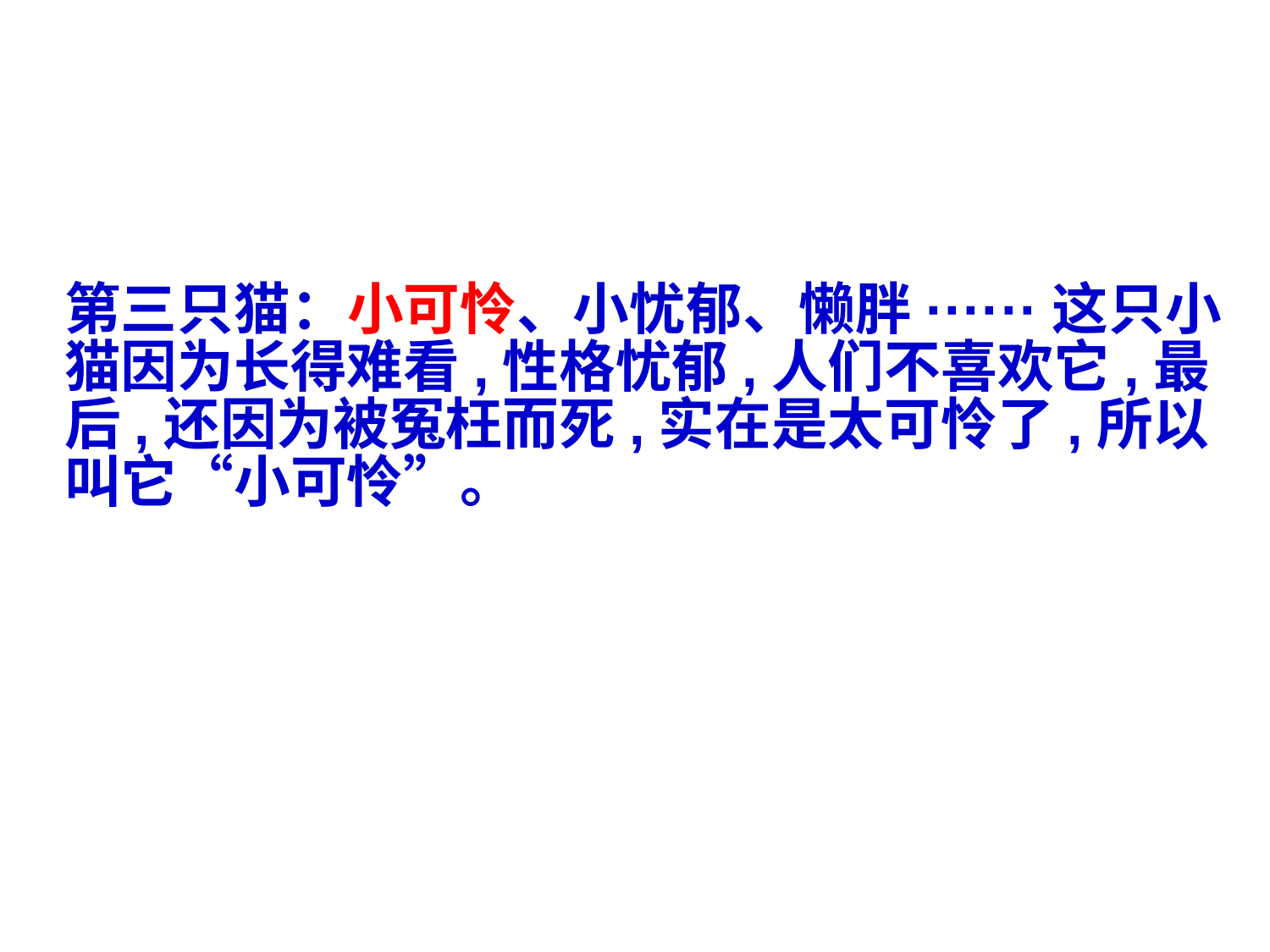

第三只猫：小可怜、小忧郁、懒胖······这只小猫因为长得难看,性格忧郁,人们不喜欢它,最后,还因为被冤枉而死,实在是太可怜了,所以叫它“小可怜”。